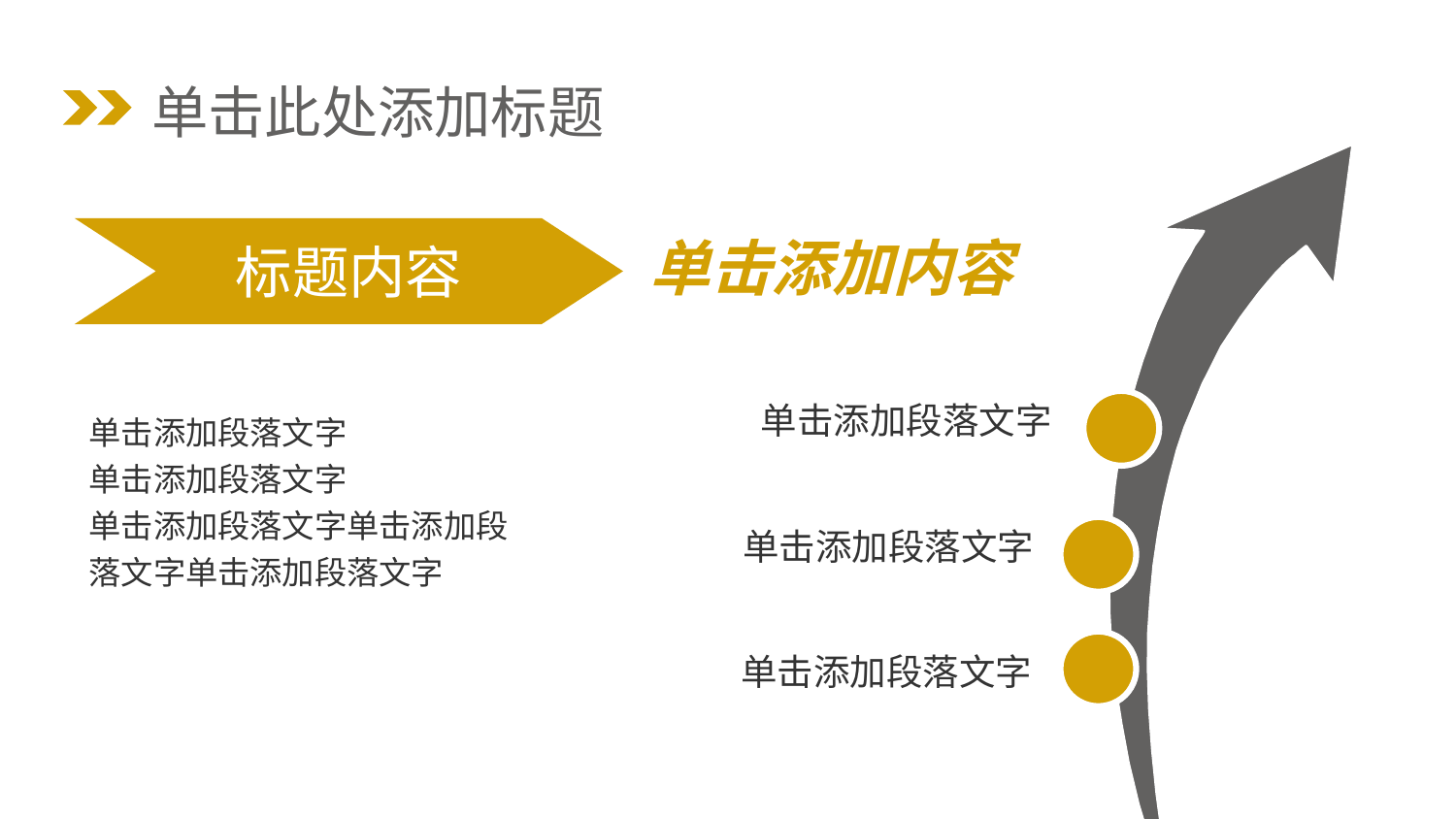

单击此处添加标题

             单击添加内容
标题内容

单击添加段落文字
单击添加段落文字
单击添加段落文字单击添加段落文字单击添加段落文字
单击添加段落文字
单击添加段落文字
单击添加段落文字